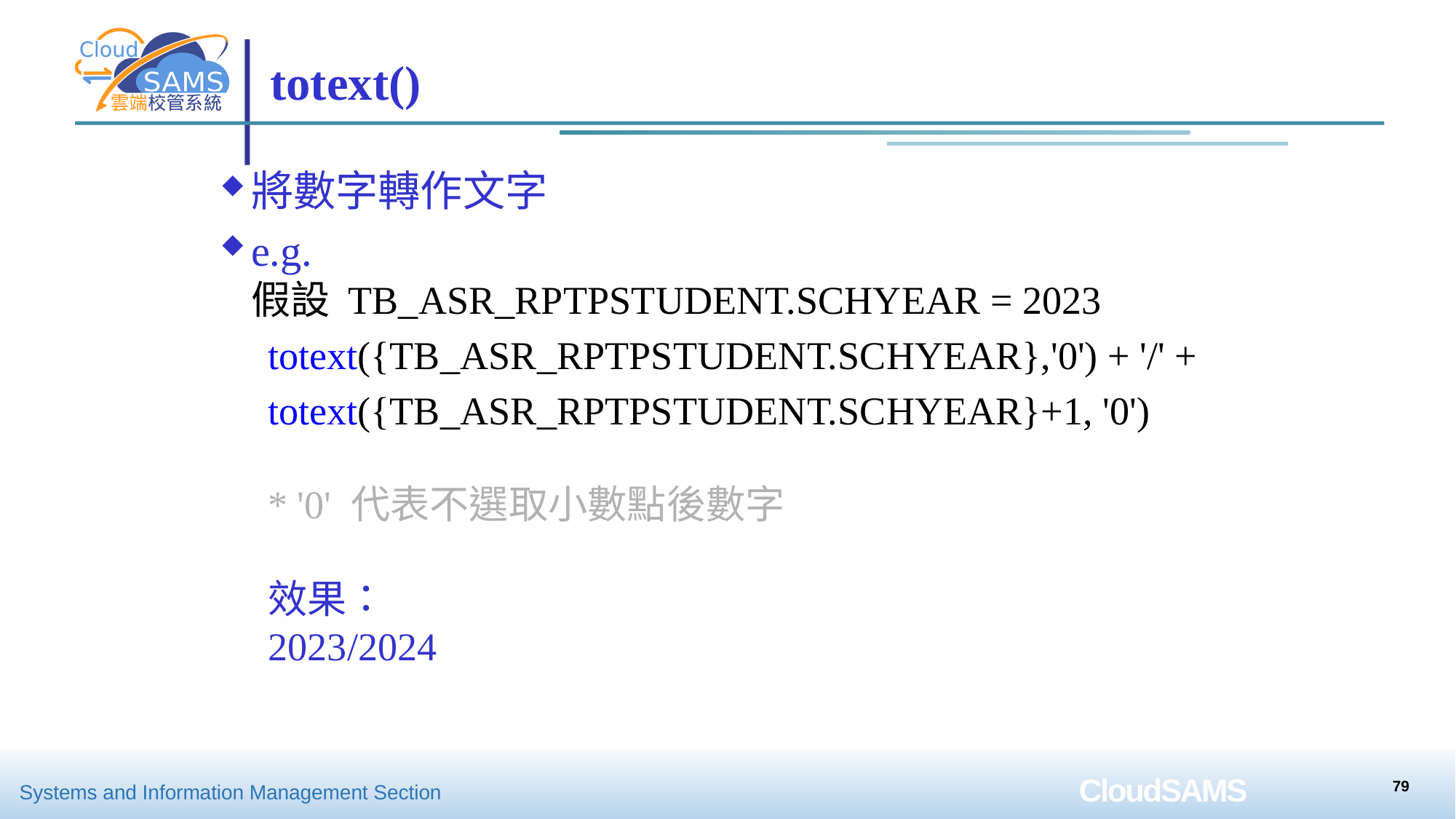

# totext()
將數字轉作文字
e.g.
假設 TB_ASR_RPTPSTUDENT.SCHYEAR = 2023
totext({TB_ASR_RPTPSTUDENT.SCHYEAR},'0') + '/' +
totext({TB_ASR_RPTPSTUDENT.SCHYEAR}+1, '0')
* '0' 代表不選取小數點後數字
效果：
2023/2024
79